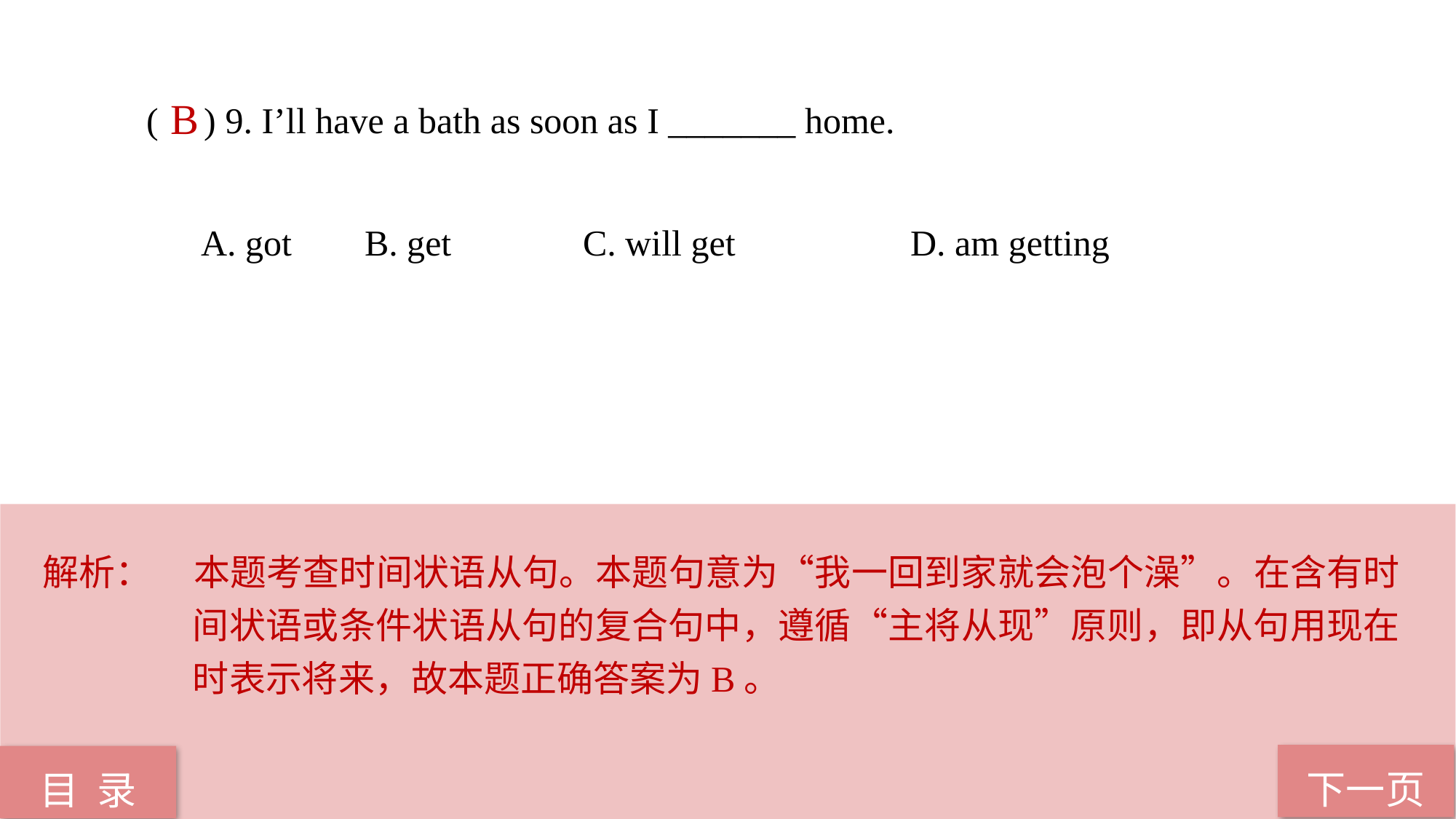

(     ) 9. I’ll have a bath as soon as I _______ home.

A. got 	B. get 		C. will get 		D. am getting
   B
解析：	本题考查时间状语从句。本题句意为“我一回到家就会泡个澡”。在含有时间状语或条件状语从句的复合句中，遵循“主将从现”原则，即从句用现在时表示将来，故本题正确答案为B。